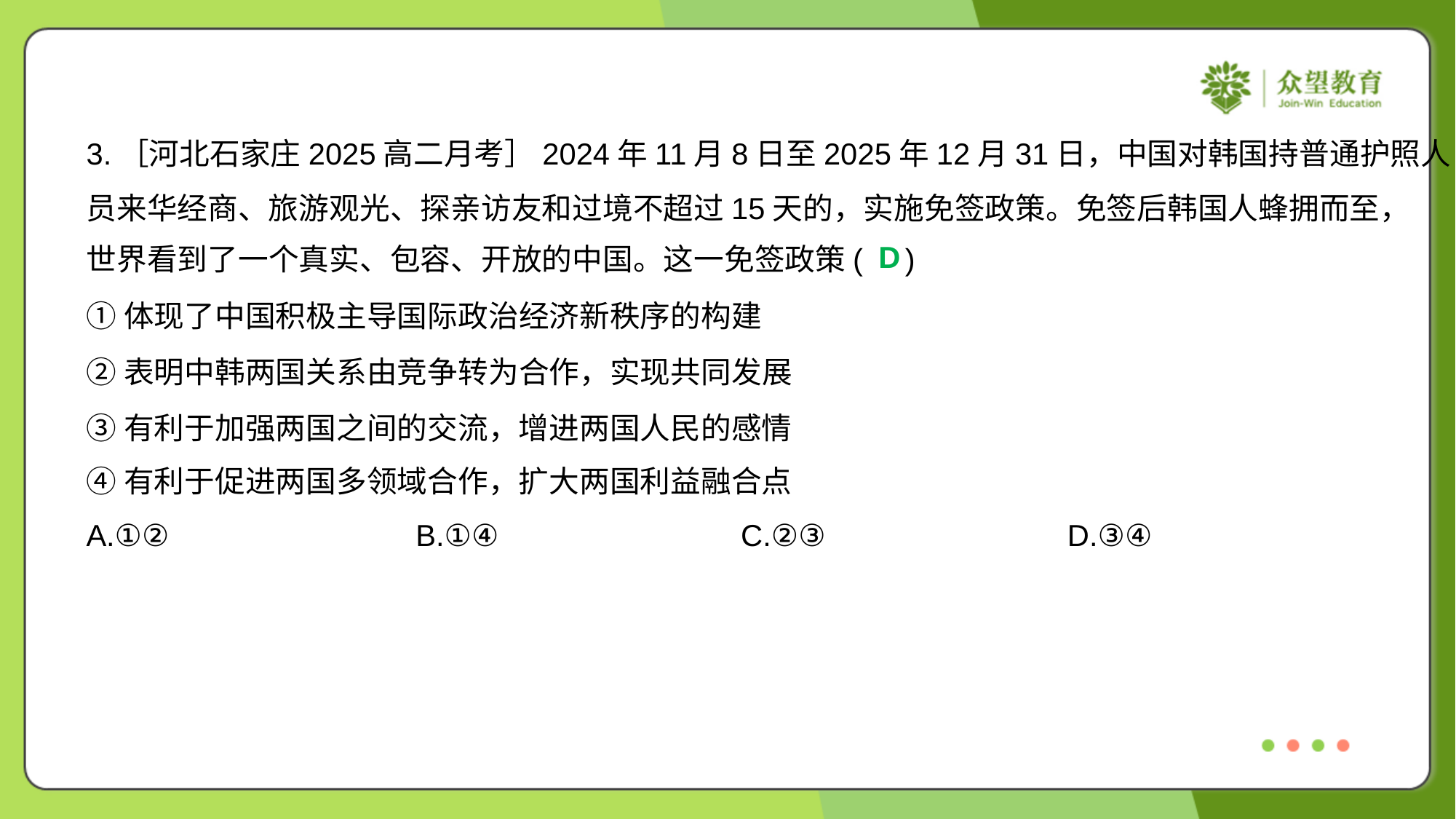

3.［河北石家庄2025高二月考］2024年11月8日至2025年12月31日，中国对韩国持普通护照人
员来华经商、旅游观光、探亲访友和过境不超过15天的，实施免签政策。免签后韩国人蜂拥而至，
世界看到了一个真实、包容、开放的中国。这一免签政策(     )
D
①体现了中国积极主导国际政治经济新秩序的构建
②表明中韩两国关系由竞争转为合作，实现共同发展
③有利于加强两国之间的交流，增进两国人民的感情
④有利于促进两国多领域合作，扩大两国利益融合点
A.①②	B.①④	C.②③	D.③④